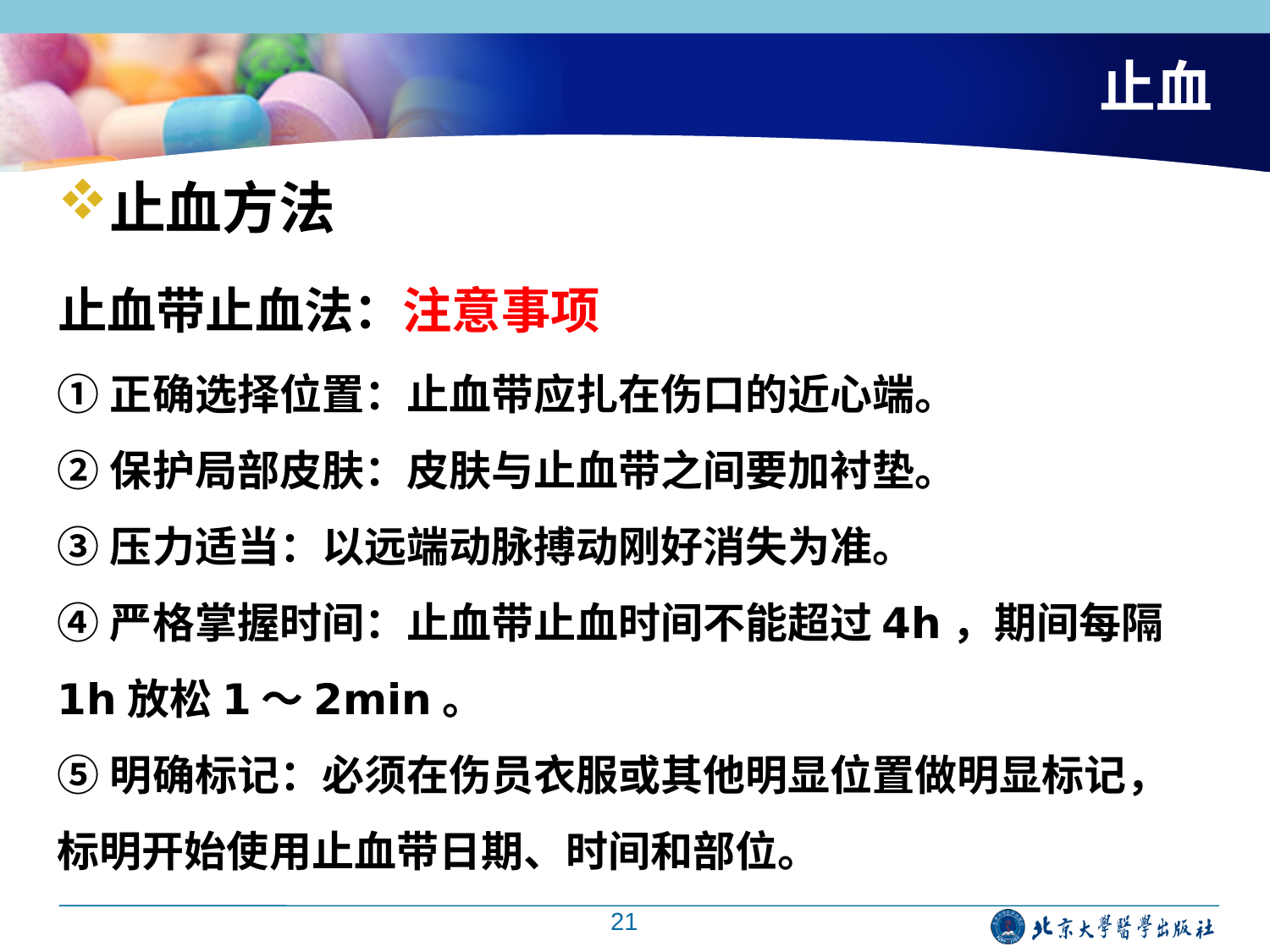

# 止血
止血方法
止血带止血法：注意事项
①正确选择位置：止血带应扎在伤口的近心端。
②保护局部皮肤：皮肤与止血带之间要加衬垫。
③压力适当：以远端动脉搏动刚好消失为准。
④严格掌握时间：止血带止血时间不能超过4h，期间每隔1h放松1～2min。
⑤明确标记：必须在伤员衣服或其他明显位置做明显标记，标明开始使用止血带日期、时间和部位。
21